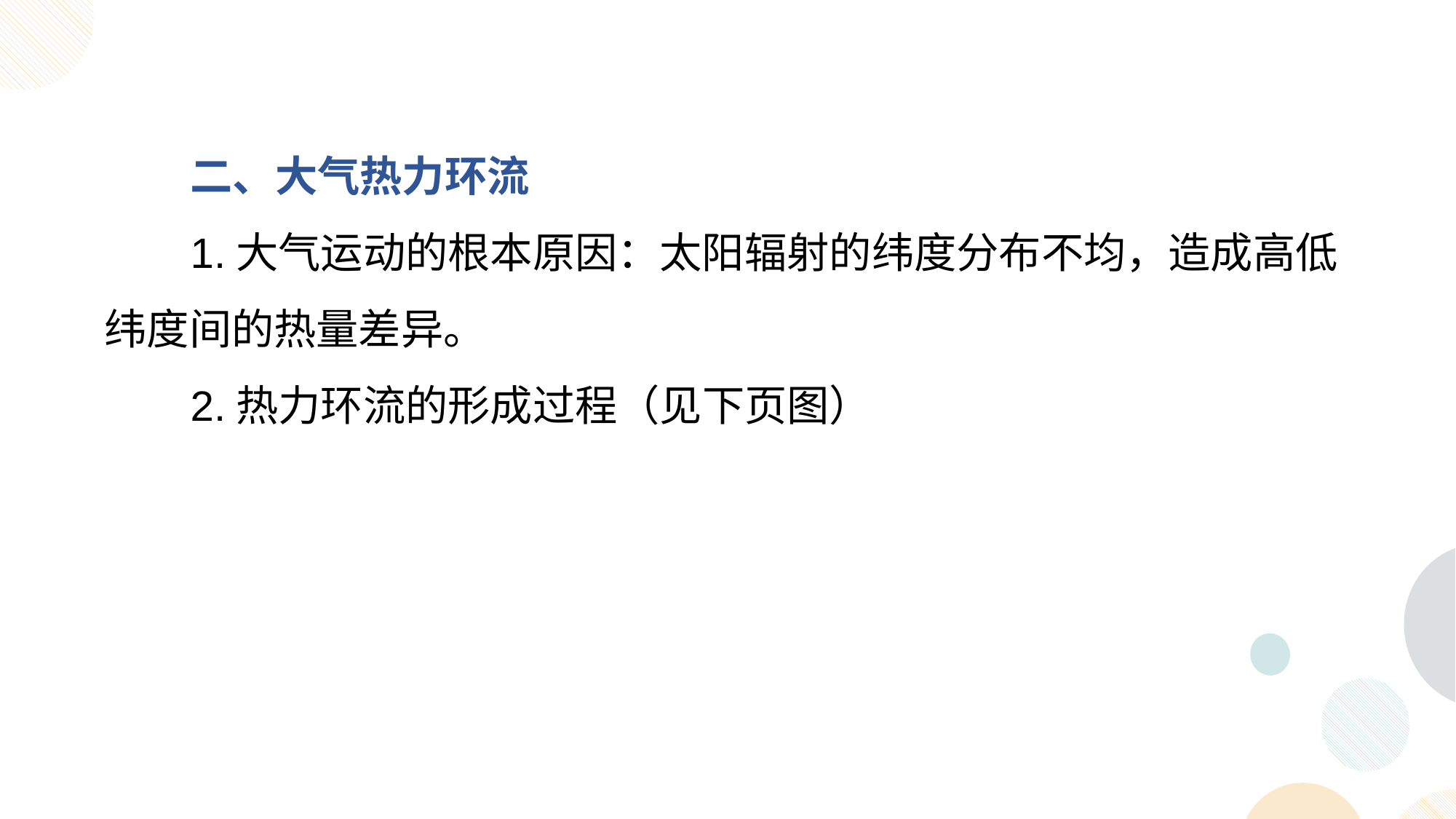

二、大气热力环流
1.大气运动的根本原因：太阳辐射的纬度分布不均，造成高低纬度间的热量差异。
2.热力环流的形成过程（见下页图）